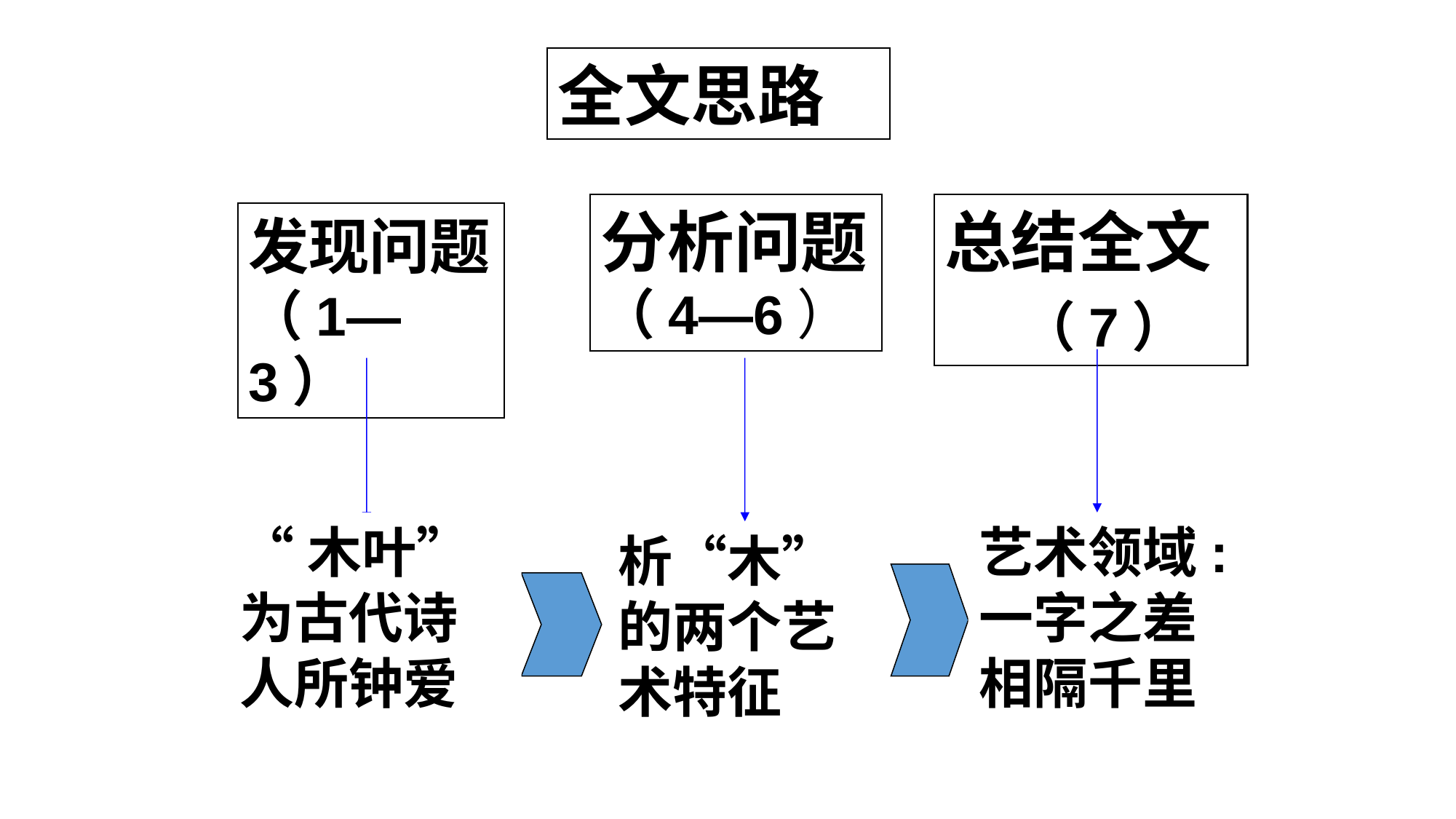

全文思路

分析问题
（4—6）
总结全文
    （7）
发现问题（1—3）

“木叶”为古代诗人所钟爱
艺术领域:
一字之差
相隔千里
析“木”的两个艺术特征